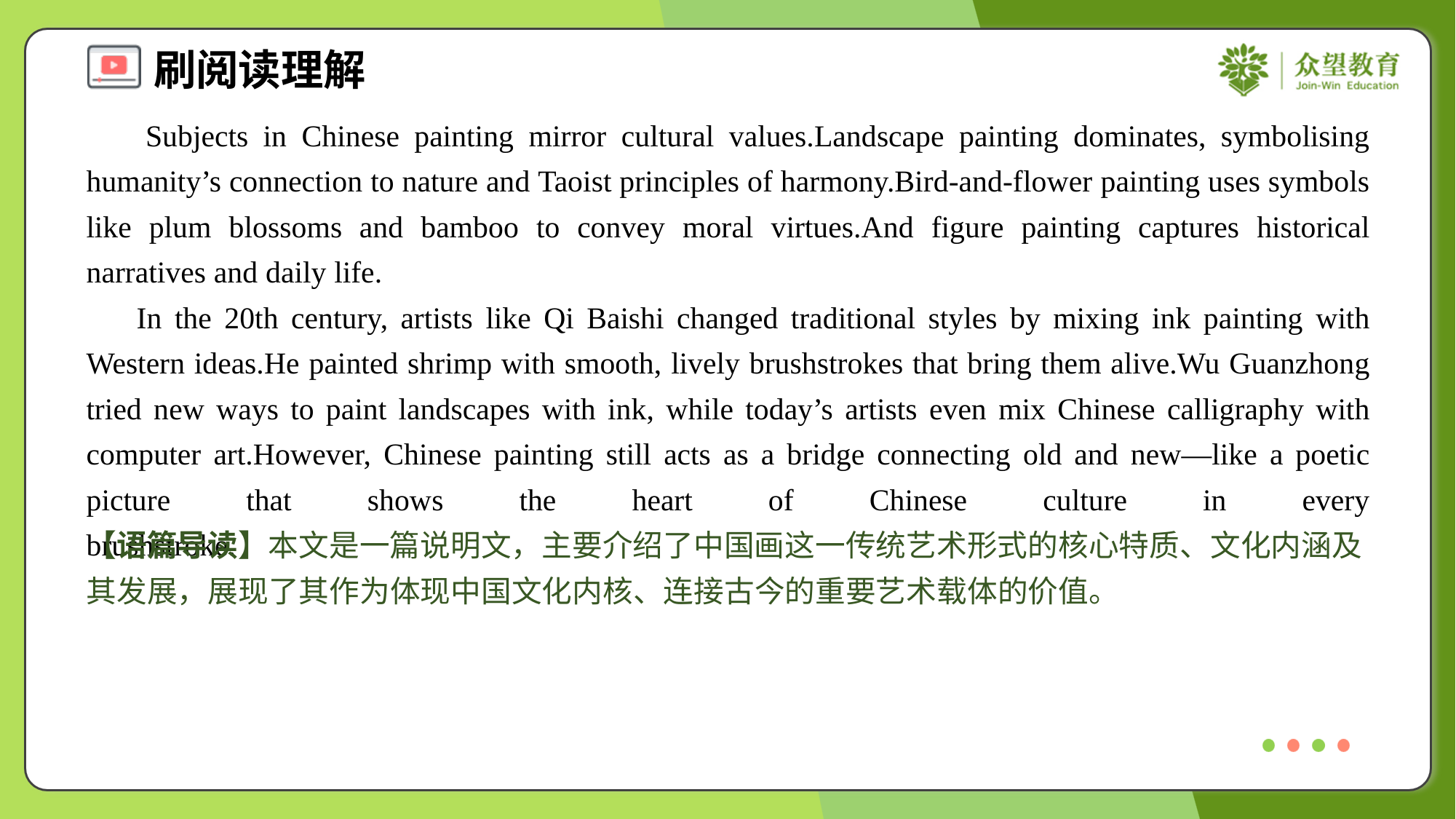

Subjects in Chinese painting mirror cultural values.Landscape painting dominates, symbolising humanity’s connection to nature and Taoist principles of harmony.Bird-and-flower painting uses symbols like plum blossoms and bamboo to convey moral virtues.And figure painting captures historical narratives and daily life.
    In the 20th century, artists like Qi Baishi changed traditional styles by mixing ink painting with Western ideas.He painted shrimp with smooth, lively brushstrokes that bring them alive.Wu Guanzhong tried new ways to paint landscapes with ink, while today’s artists even mix Chinese calligraphy with computer art.However, Chinese painting still acts as a bridge connecting old and new—like a poetic picture that shows the heart of Chinese culture in every brushstroke.#1.4
【语篇导读】本文是一篇说明文，主要介绍了中国画这一传统艺术形式的核心特质、文化内涵及其发展，展现了其作为体现中国文化内核、连接古今的重要艺术载体的价值。